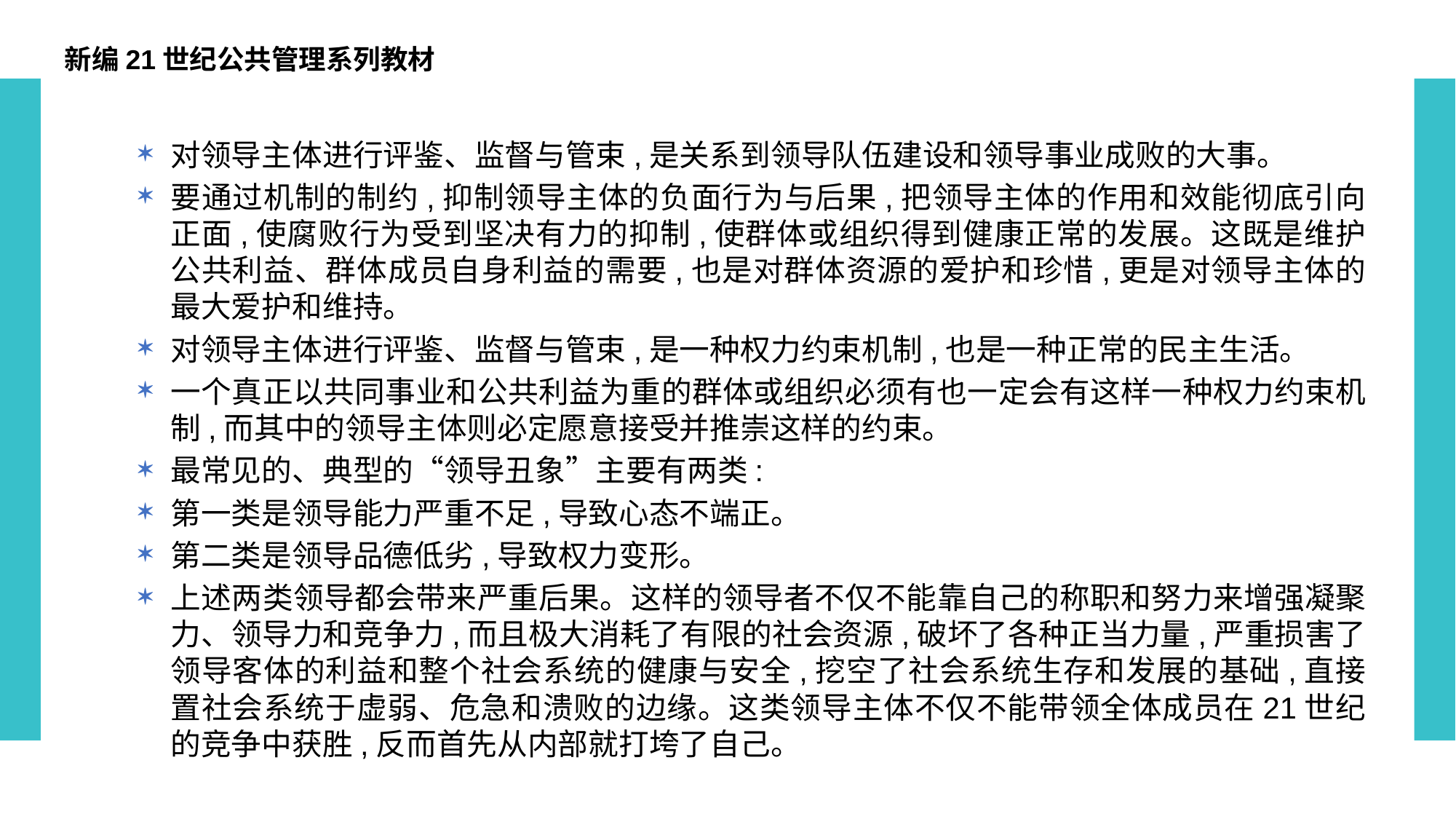

新编21世纪公共管理系列教材
对领导主体进行评鉴、监督与管束,是关系到领导队伍建设和领导事业成败的大事。
要通过机制的制约,抑制领导主体的负面行为与后果,把领导主体的作用和效能彻底引向正面,使腐败行为受到坚决有力的抑制,使群体或组织得到健康正常的发展。这既是维护公共利益、群体成员自身利益的需要,也是对群体资源的爱护和珍惜,更是对领导主体的最大爱护和维持。
对领导主体进行评鉴、监督与管束,是一种权力约束机制,也是一种正常的民主生活。
一个真正以共同事业和公共利益为重的群体或组织必须有也一定会有这样一种权力约束机制,而其中的领导主体则必定愿意接受并推崇这样的约束。
最常见的、典型的“领导丑象”主要有两类:
第一类是领导能力严重不足,导致心态不端正。
第二类是领导品德低劣,导致权力变形。
上述两类领导都会带来严重后果。这样的领导者不仅不能靠自己的称职和努力来增强凝聚力、领导力和竞争力,而且极大消耗了有限的社会资源,破坏了各种正当力量,严重损害了领导客体的利益和整个社会系统的健康与安全,挖空了社会系统生存和发展的基础,直接置社会系统于虚弱、危急和溃败的边缘。这类领导主体不仅不能带领全体成员在21世纪的竞争中获胜,反而首先从内部就打垮了自己。